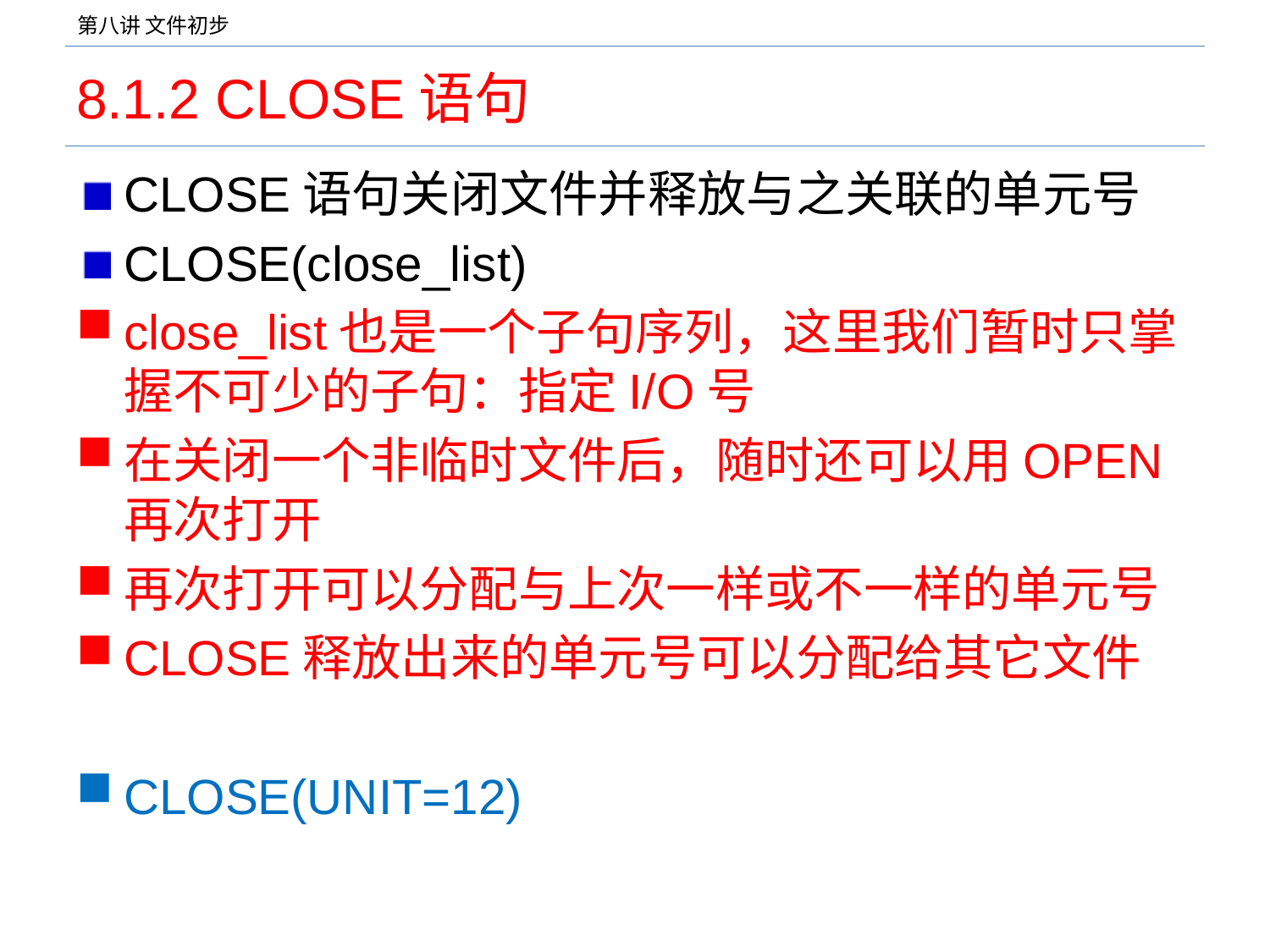

# 8.1.2 CLOSE语句
CLOSE语句关闭文件并释放与之关联的单元号
CLOSE(close_list)
close_list也是一个子句序列，这里我们暂时只掌握不可少的子句：指定I/O号
在关闭一个非临时文件后，随时还可以用OPEN再次打开
再次打开可以分配与上次一样或不一样的单元号
CLOSE释放出来的单元号可以分配给其它文件

CLOSE(UNIT=12)